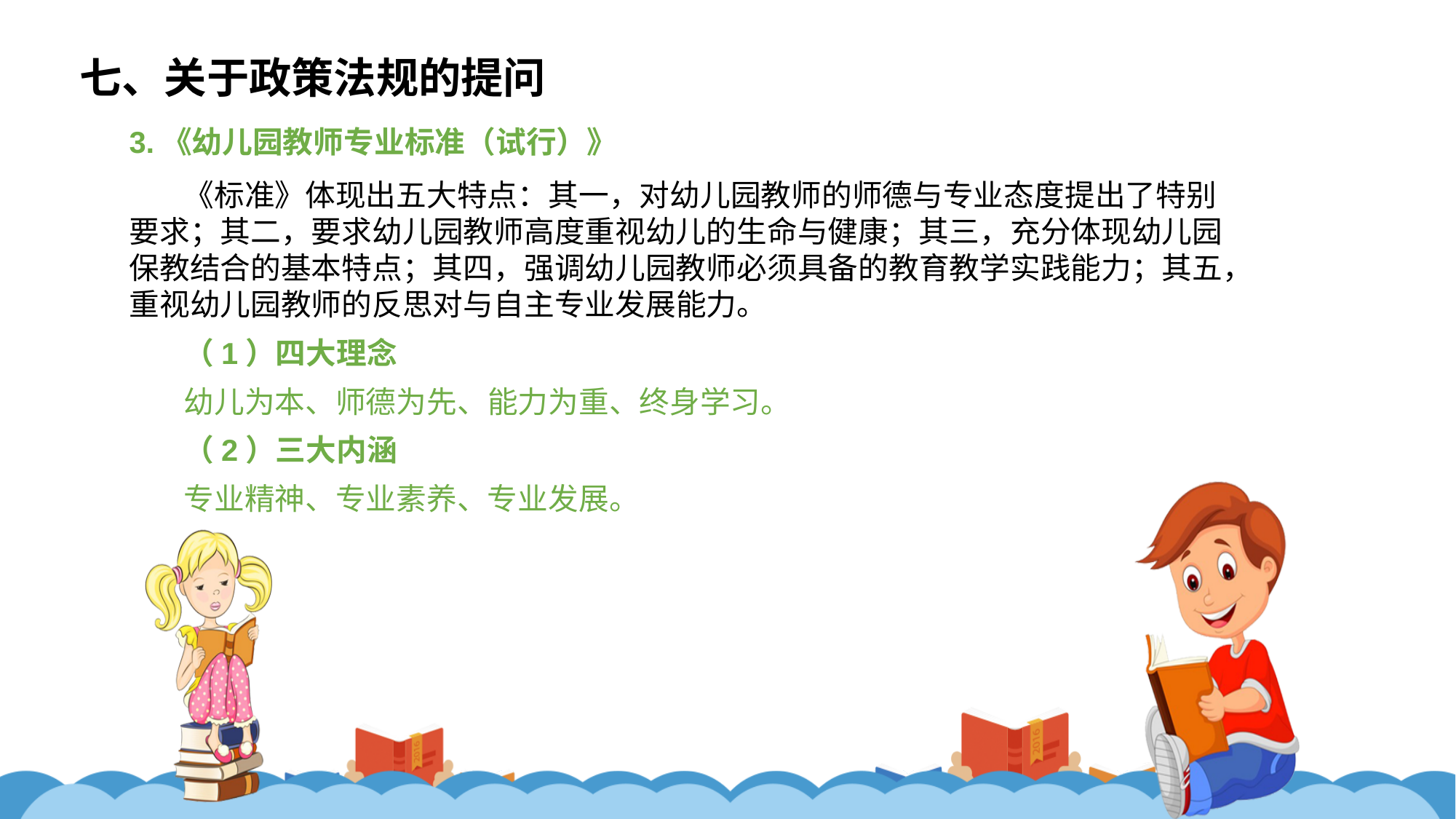

七、关于政策法规的提问
3.《幼儿园教师专业标准（试行）》
《标准》体现出五大特点：其一，对幼儿园教师的师德与专业态度提出了特别要求；其二，要求幼儿园教师高度重视幼儿的生命与健康；其三，充分体现幼儿园保教结合的基本特点；其四，强调幼儿园教师必须具备的教育教学实践能力；其五，重视幼儿园教师的反思对与自主专业发展能力。
（1）四大理念
幼儿为本、师德为先、能力为重、终身学习。
（2）三大内涵
专业精神、专业素养、专业发展。